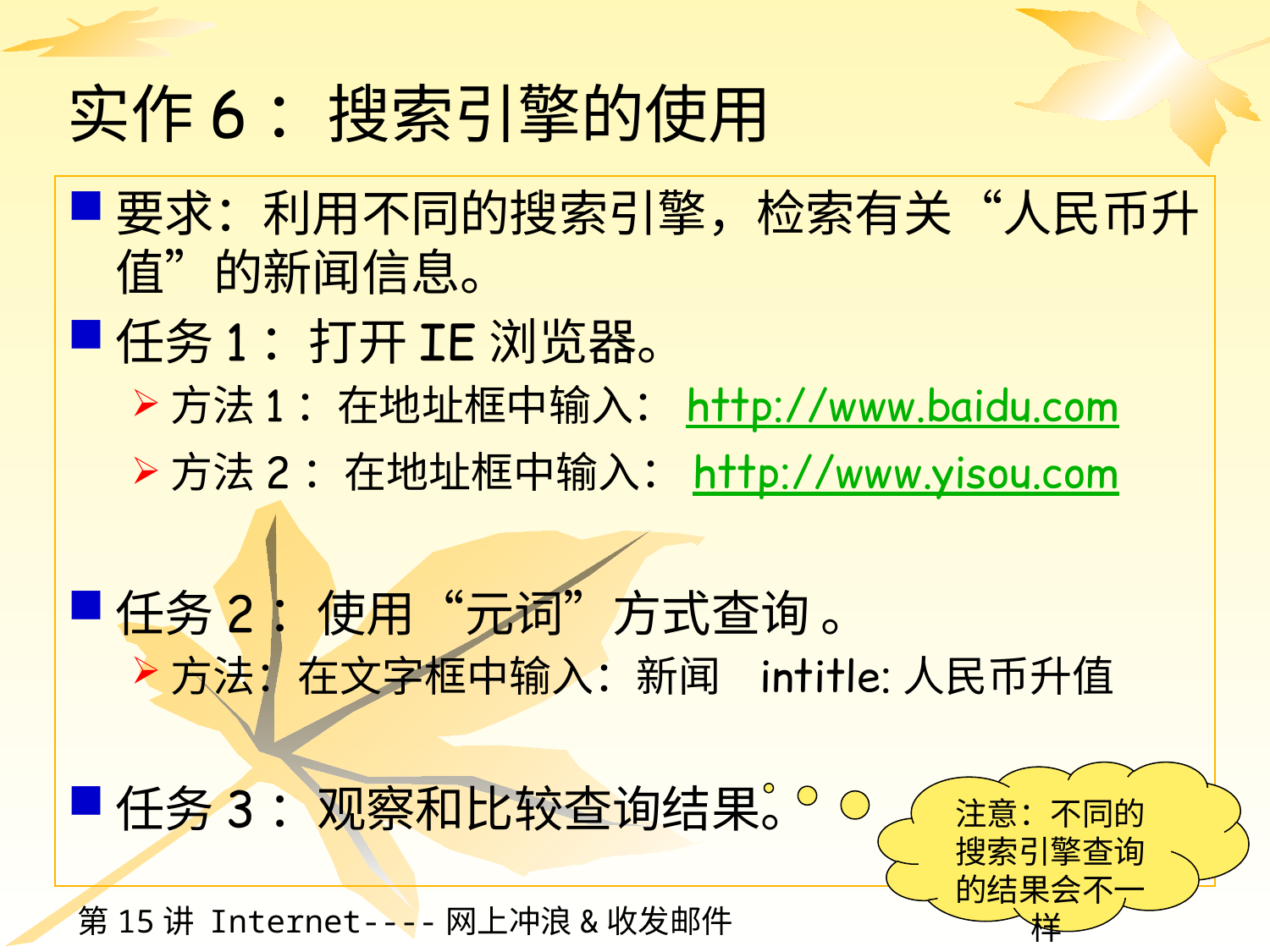

# 实作6：搜索引擎的使用
要求：利用不同的搜索引擎，检索有关“人民币升值”的新闻信息。
任务1：打开IE浏览器。
方法1：在地址框中输入：http://www.baidu.com
方法2：在地址框中输入：http://www.yisou.com

任务2：使用“元词”方式查询 。
方法：在文字框中输入：新闻   intitle:人民币升值

任务3：观察和比较查询结果。
注意：不同的搜索引擎查询的结果会不一样